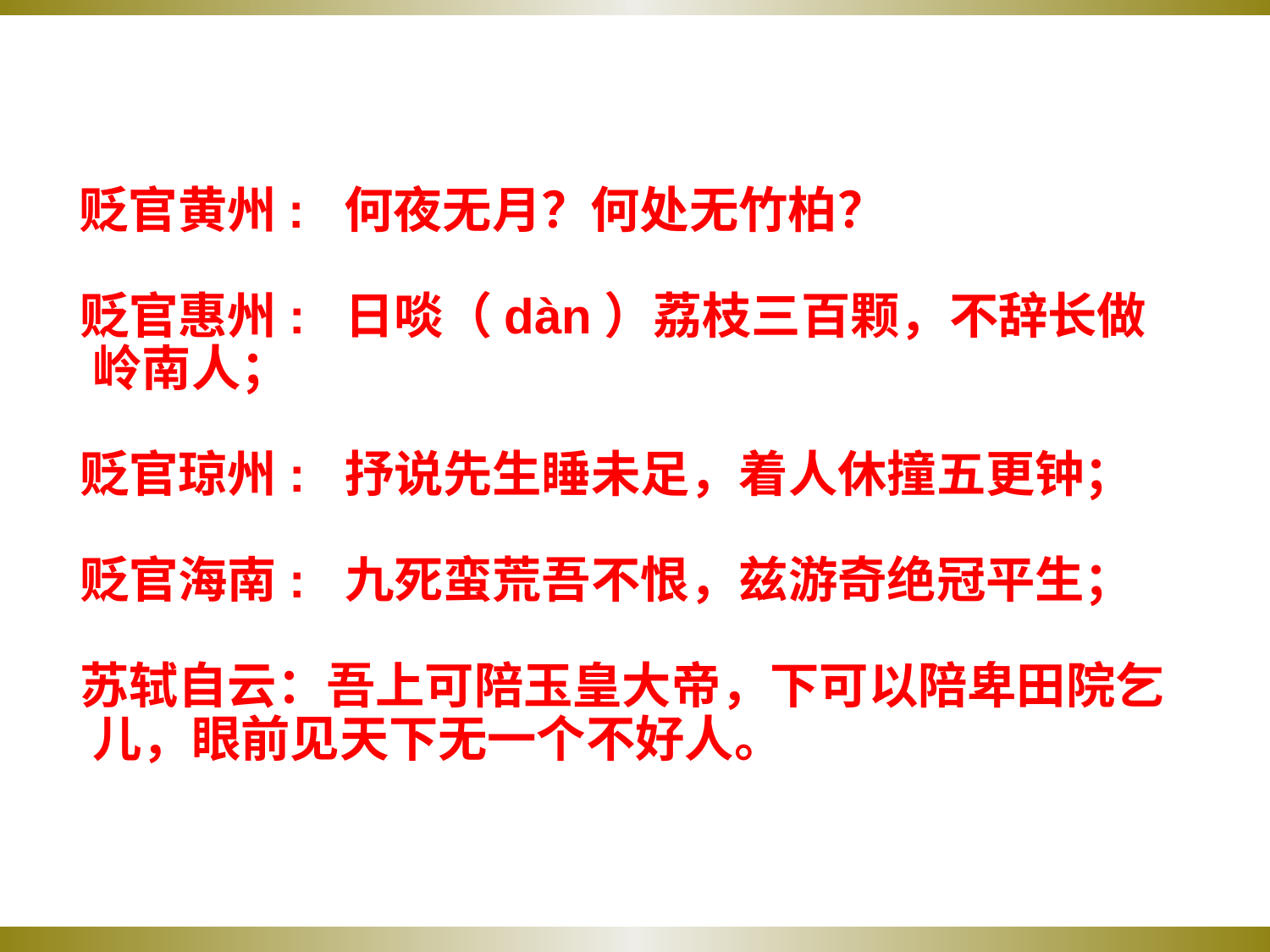

贬官黄州:  何夜无月？何处无竹柏？

  贬官惠州:  日啖（dàn）荔枝三百颗，不辞长做岭南人；

  贬官琼州:  抒说先生睡未足，着人休撞五更钟；

  贬官海南:  九死蛮荒吾不恨，兹游奇绝冠平生；

  苏轼自云：吾上可陪玉皇大帝，下可以陪卑田院乞儿，眼前见天下无一个不好人。